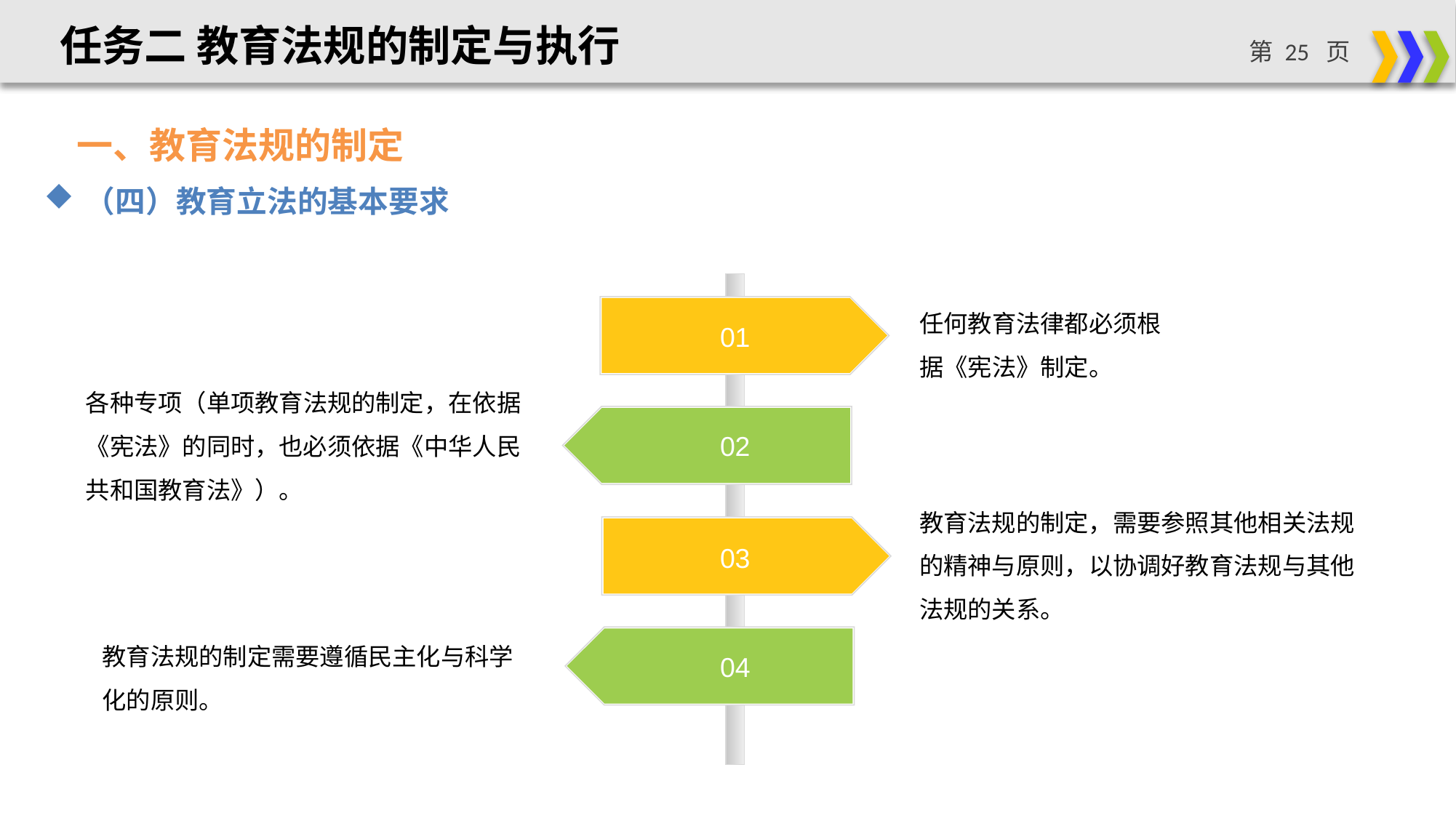

任务二 教育法规的制定与执行
一、教育法规的制定
（四）教育立法的基本要求

任何教育法律都必须根据《宪法》制定。

01
各种专项（单项教育法规的制定，在依据《宪法》的同时，也必须依据《中华人民共和国教育法》）。

02
教育法规的制定，需要参照其他相关法规的精神与原则，以协调好教育法规与其他法规的关系。

03
教育法规的制定需要遵循民主化与科学化的原则。

04